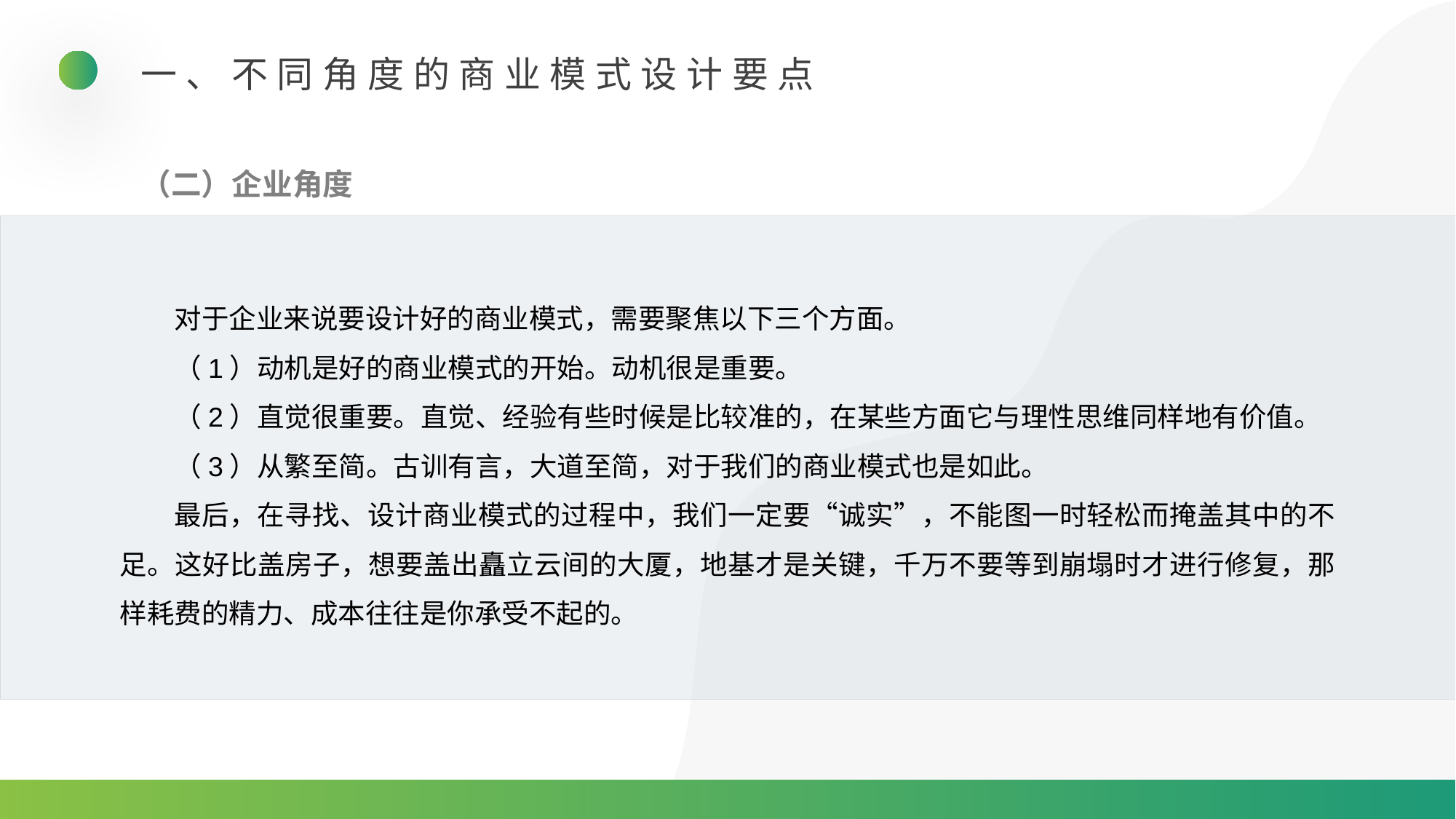

一、不同角度的商业模式设计要点
（二）企业角度

对于企业来说要设计好的商业模式，需要聚焦以下三个方面。
（1）动机是好的商业模式的开始。动机很是重要。
（2）直觉很重要。直觉、经验有些时候是比较准的，在某些方面它与理性思维同样地有价值。
（3）从繁至简。古训有言，大道至简，对于我们的商业模式也是如此。
最后，在寻找、设计商业模式的过程中，我们一定要“诚实”，不能图一时轻松而掩盖其中的不足。这好比盖房子，想要盖出矗立云间的大厦，地基才是关键，千万不要等到崩塌时才进行修复，那样耗费的精力、成本往往是你承受不起的。